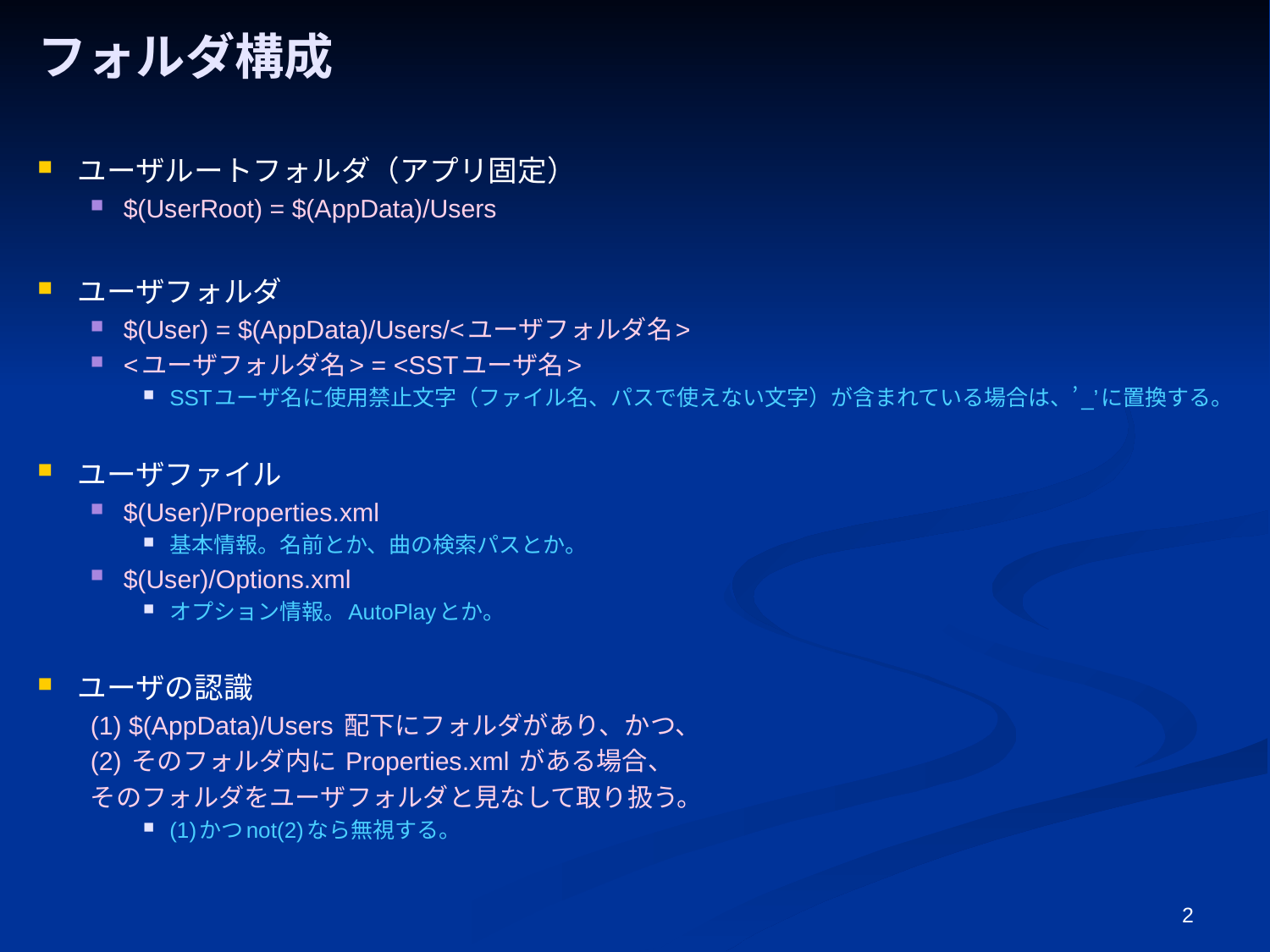

# フォルダ構成
ユーザルートフォルダ（アプリ固定）
$(UserRoot) = $(AppData)/Users

ユーザフォルダ
$(User) = $(AppData)/Users/<ユーザフォルダ名>
<ユーザフォルダ名> = <SSTユーザ名>
SSTユーザ名に使用禁止文字（ファイル名、パスで使えない文字）が含まれている場合は、’_’に置換する。

ユーザファイル
$(User)/Properties.xml
基本情報。名前とか、曲の検索パスとか。
$(User)/Options.xml
オプション情報。AutoPlayとか。

ユーザの認識
(1) $(AppData)/Users 配下にフォルダがあり、かつ、
(2) そのフォルダ内に Properties.xml がある場合、
そのフォルダをユーザフォルダと見なして取り扱う。
(1)かつnot(2)なら無視する。
2